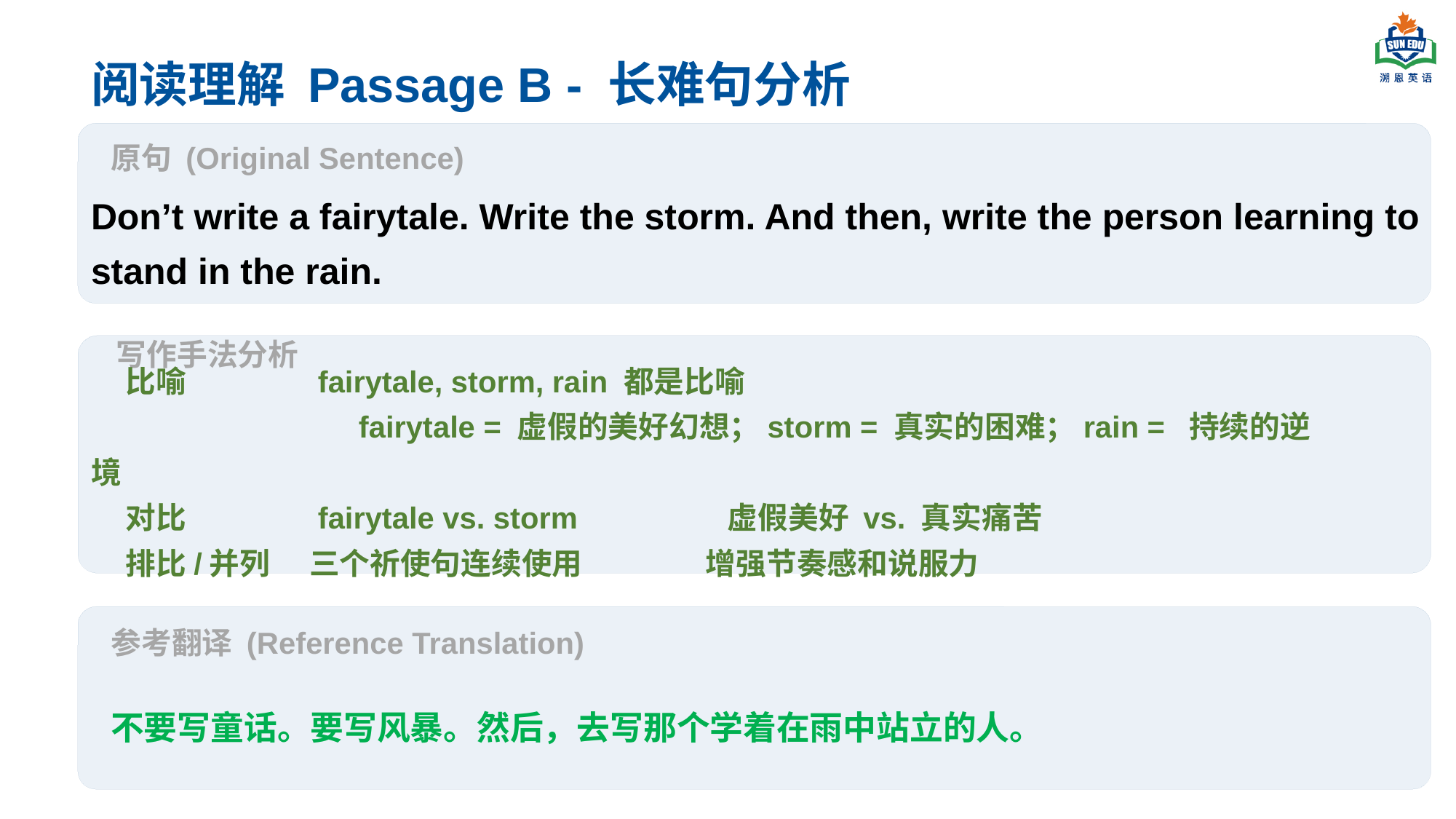

阅读理解 Passage B - 长难句分析

原句 (Original Sentence)
Don’t write a fairytale. Write the storm. And then, write the person learning to stand in the rain.
写作手法分析

    比喻	                fairytale, storm, rain 都是比喻
                                fairytale = 虚假的美好幻想；storm = 真实的困难；rain =  持续的逆境
    对比	                fairytale vs. storm	          虚假美好 vs. 真实痛苦
    排比/并列	三个祈使句连续使用	          增强节奏感和说服力

参考翻译 (Reference Translation)
不要写童话。要写风暴。然后，去写那个学着在雨中站立的人。